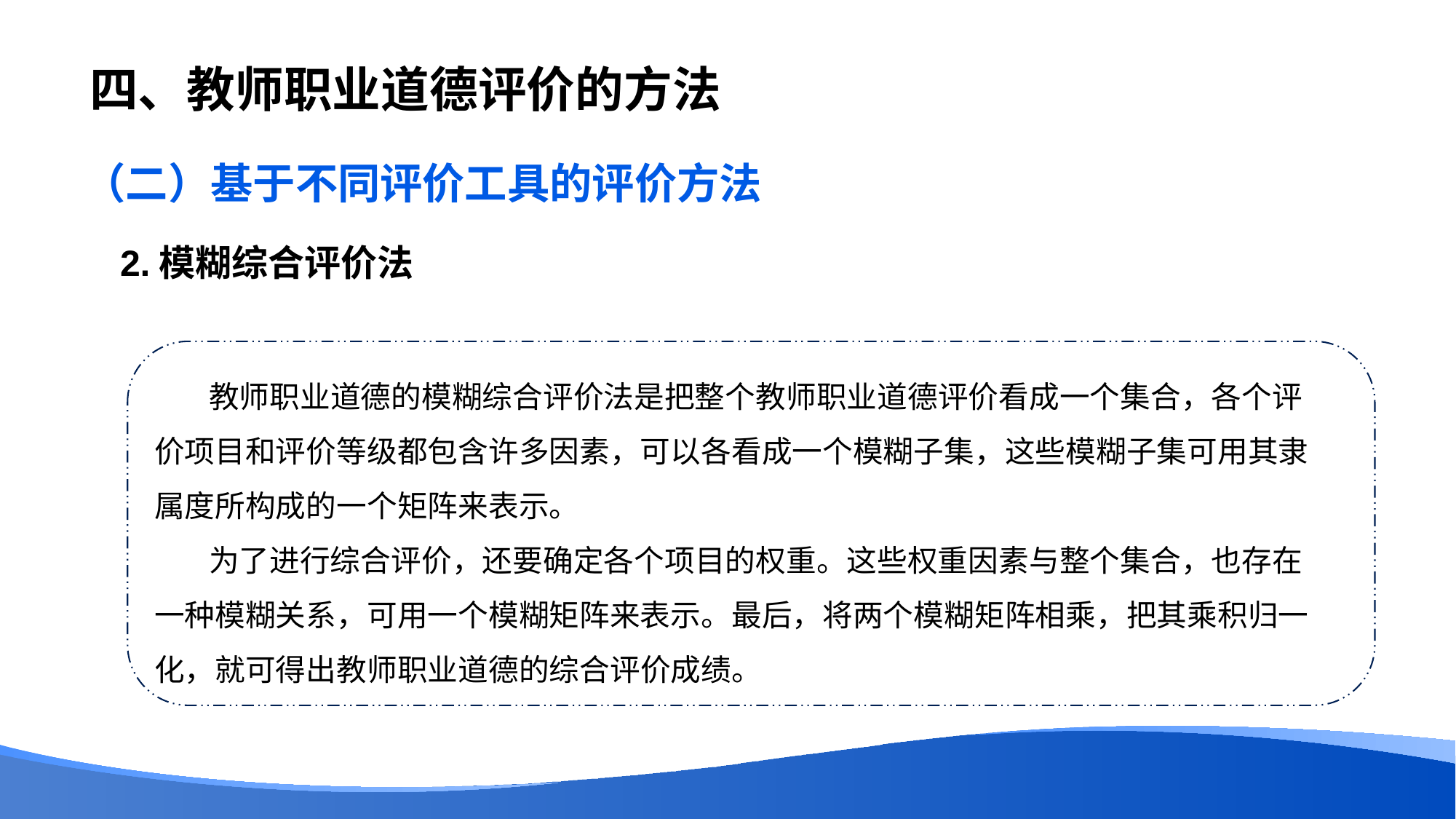

# 四、教师职业道德评价的方法
（二）基于不同评价工具的评价方法
2.模糊综合评价法

教师职业道德的模糊综合评价法是把整个教师职业道德评价看成一个集合，各个评价项目和评价等级都包含许多因素，可以各看成一个模糊子集，这些模糊子集可用其隶属度所构成的一个矩阵来表示。
为了进行综合评价，还要确定各个项目的权重。这些权重因素与整个集合，也存在一种模糊关系，可用一个模糊矩阵来表示。最后，将两个模糊矩阵相乘，把其乘积归一化，就可得出教师职业道德的综合评价成绩。